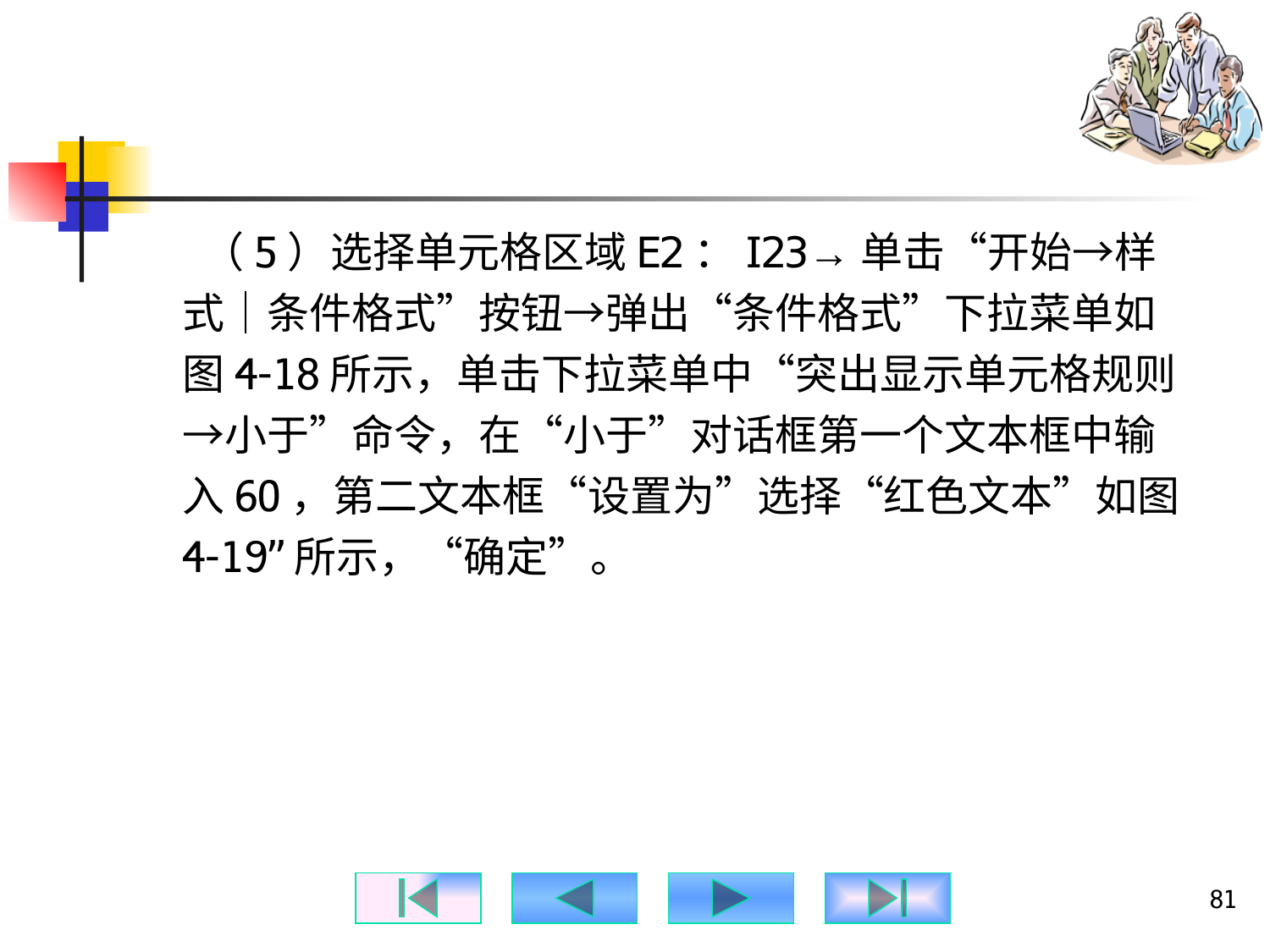

#
 （5）选择单元格区域E2：I23→单击“开始→样式｜条件格式”按钮→弹出“条件格式”下拉菜单如图4-18所示，单击下拉菜单中“突出显示单元格规则→小于”命令，在“小于”对话框第一个文本框中输入60，第二文本框“设置为”选择“红色文本”如图4-19”所示，“确定”。

81